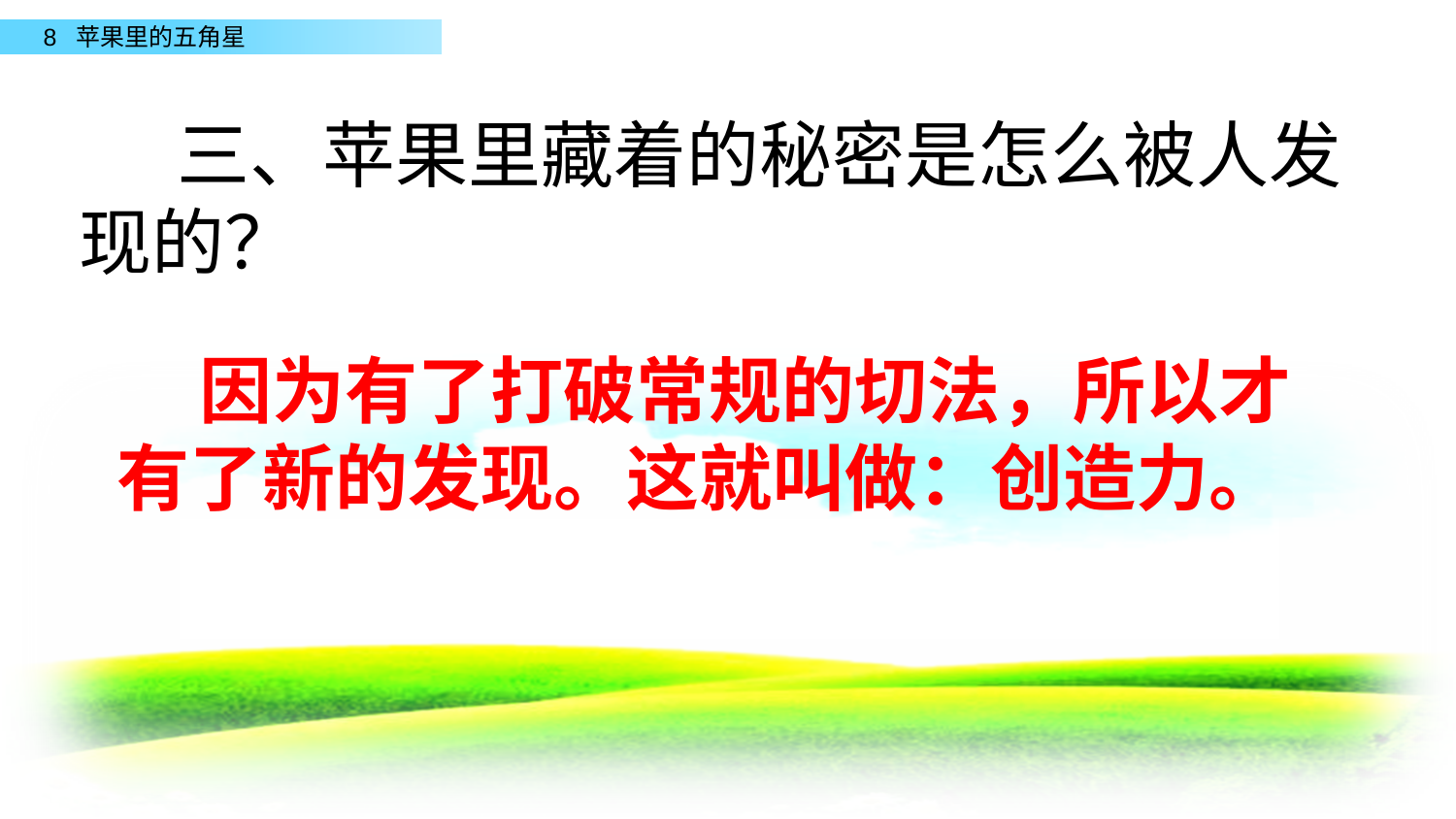

三、苹果里藏着的秘密是怎么被人发现的？
    因为有了打破常规的切法，所以才有了新的发现。这就叫做：创造力。